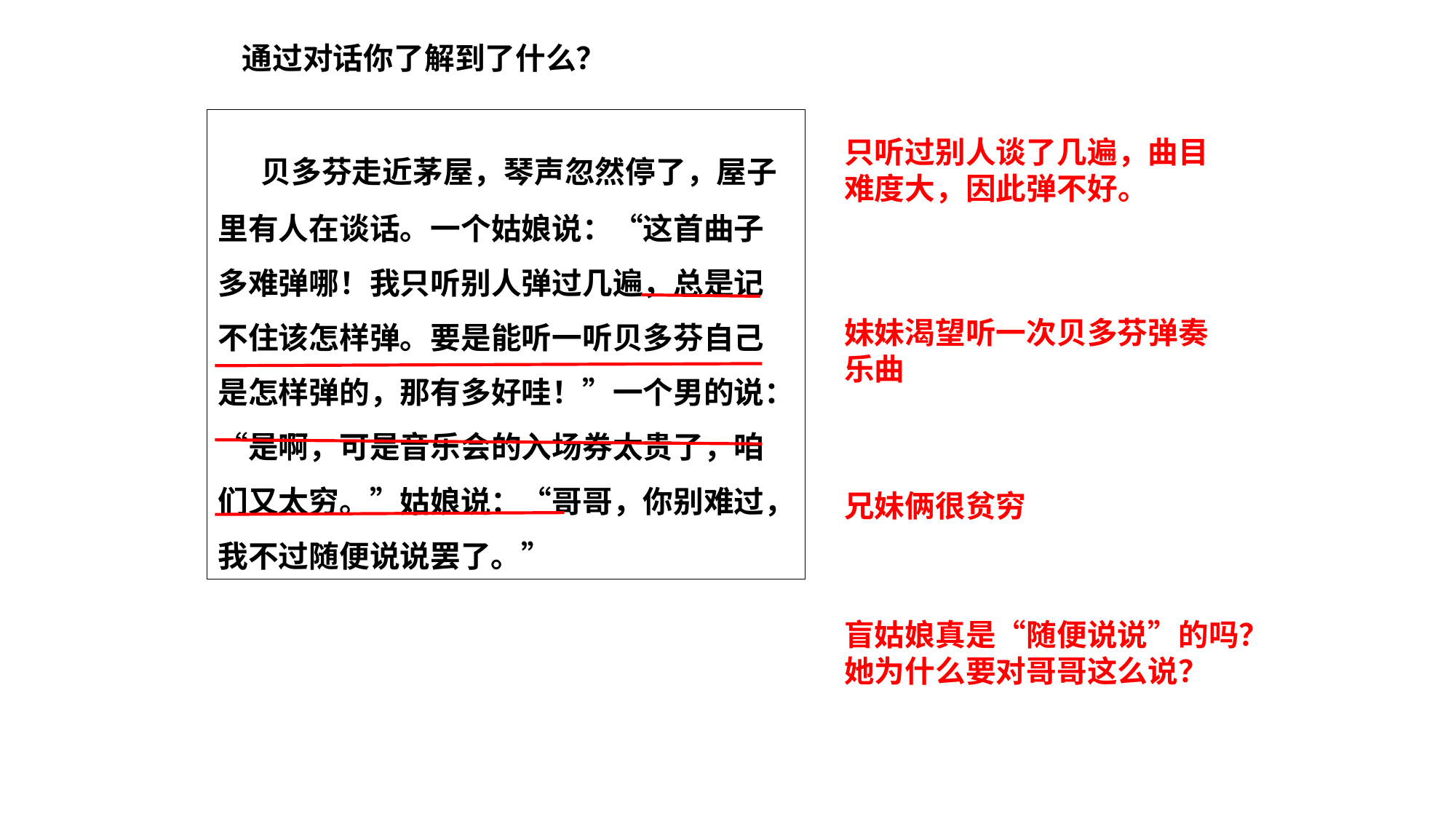

通过对话你了解到了什么？
    贝多芬走近茅屋，琴声忽然停了，屋子里有人在谈话。一个姑娘说：“这首曲子多难弹哪！我只听别人弹过几遍，总是记不住该怎样弹。要是能听一听贝多芬自己是怎样弹的，那有多好哇！”一个男的说：“是啊，可是音乐会的入场券太贵了，咱们又太穷。”姑娘说：“哥哥，你别难过，我不过随便说说罢了。”
只听过别人谈了几遍，曲目难度大，因此弹不好。
妹妹渴望听一次贝多芬弹奏乐曲
兄妹俩很贫穷
盲姑娘真是“随便说说”的吗？她为什么要对哥哥这么说？